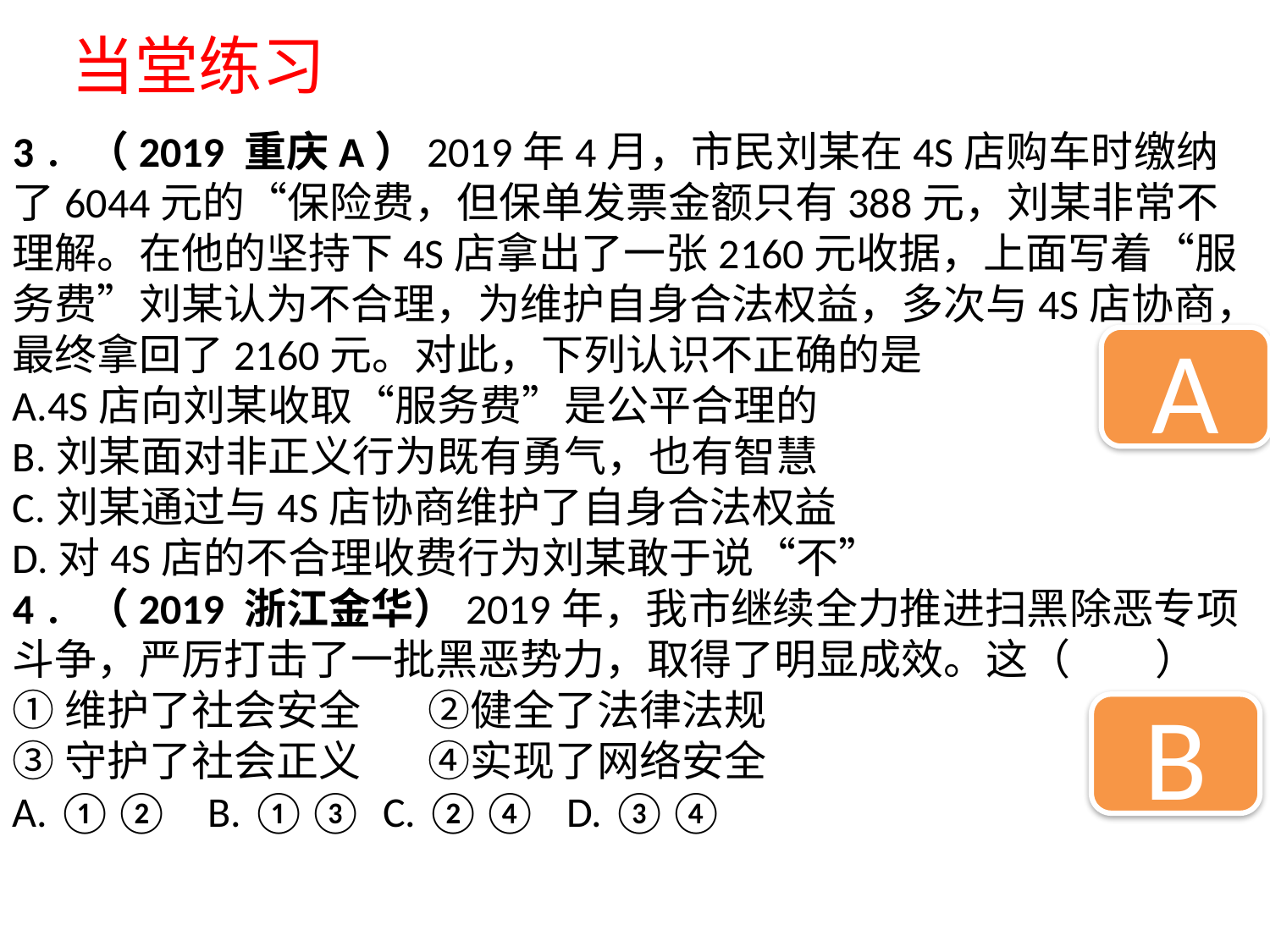

当堂练习
3．（2019 重庆A）2019年4月，市民刘某在4S店购车时缴纳了6044元的“保险费，但保单发票金额只有388元，刘某非常不理解。在他的坚持下4S店拿出了一张2160元收据，上面写着“服务费”刘某认为不合理，为维护自身合法权益，多次与4S店协商，最终拿回了2160元。对此，下列认识不正确的是
A.4S店向刘某收取“服务费”是公平合理的
B.刘某面对非正义行为既有勇气，也有智慧
C.刘某通过与4S店协商维护了自身合法权益
D.对4S店的不合理收费行为刘某敢于说“不”
4．（2019 浙江金华）2019年，我市继续全力推进扫黑除恶专项斗争，严厉打击了一批黑恶势力，取得了明显成效。这（　　）
①维护了社会安全       ②健全了法律法规
③守护了社会正义       ④实现了网络安全
A. ①②    B. ①③  C. ②④   D. ③④

A
B